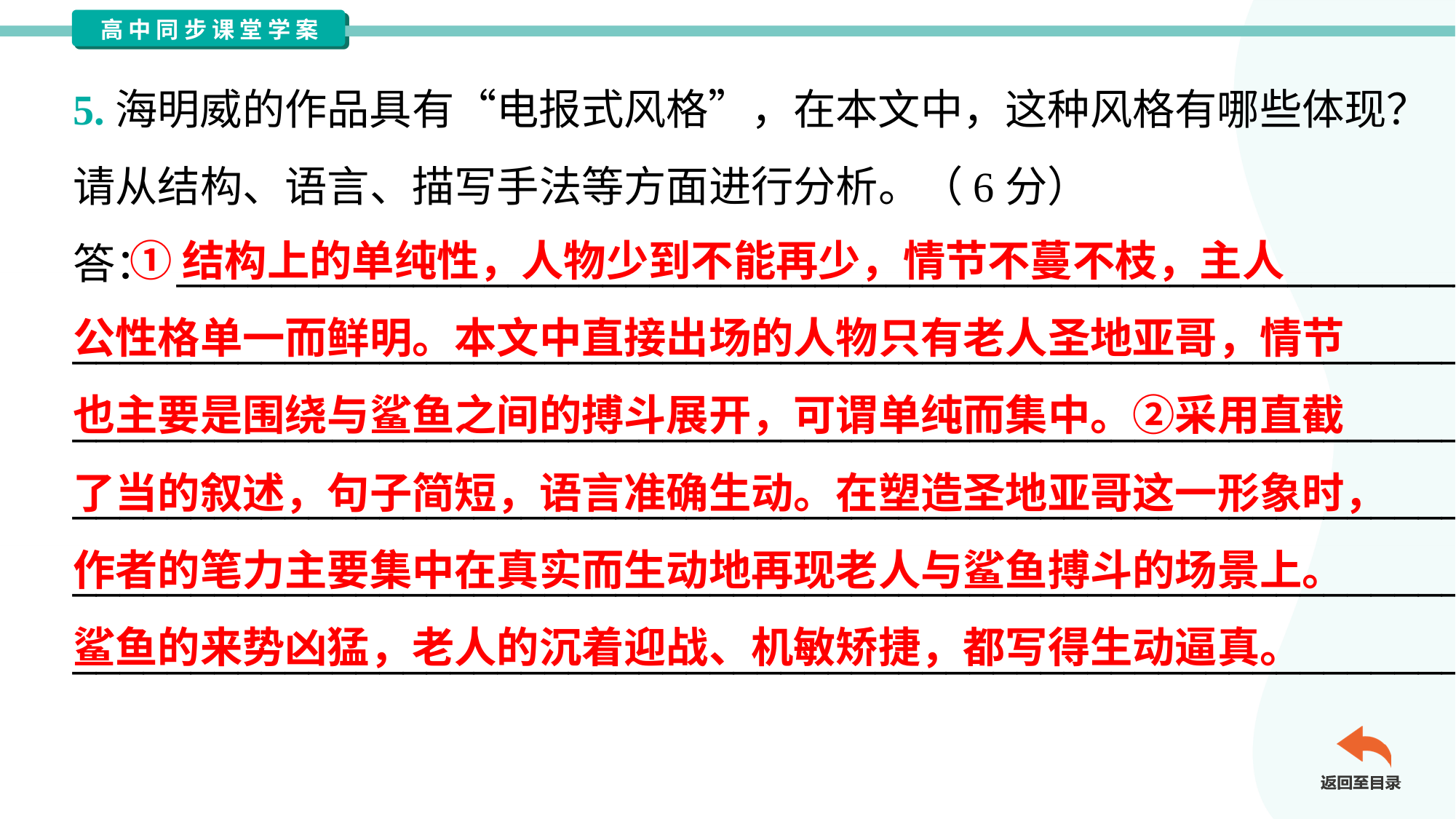

5.海明威的作品具有“电报式风格”，在本文中，这种风格有哪些体现？
请从结构、语言、描写手法等方面进行分析。（6分）
答： ________________________________________________________
_____________________________________________________________
_____________________________________________________________
_____________________________________________________________
_____________________________________________________________
_____________________________________________________________
      ①结构上的单纯性，人物少到不能再少，情节不蔓不枝，主人
公性格单一而鲜明。本文中直接出场的人物只有老人圣地亚哥，情节
也主要是围绕与鲨鱼之间的搏斗展开，可谓单纯而集中。②采用直截
了当的叙述，句子简短，语言准确生动。在塑造圣地亚哥这一形象时，
作者的笔力主要集中在真实而生动地再现老人与鲨鱼搏斗的场景上。
鲨鱼的来势凶猛，老人的沉着迎战、机敏矫捷，都写得生动逼真。